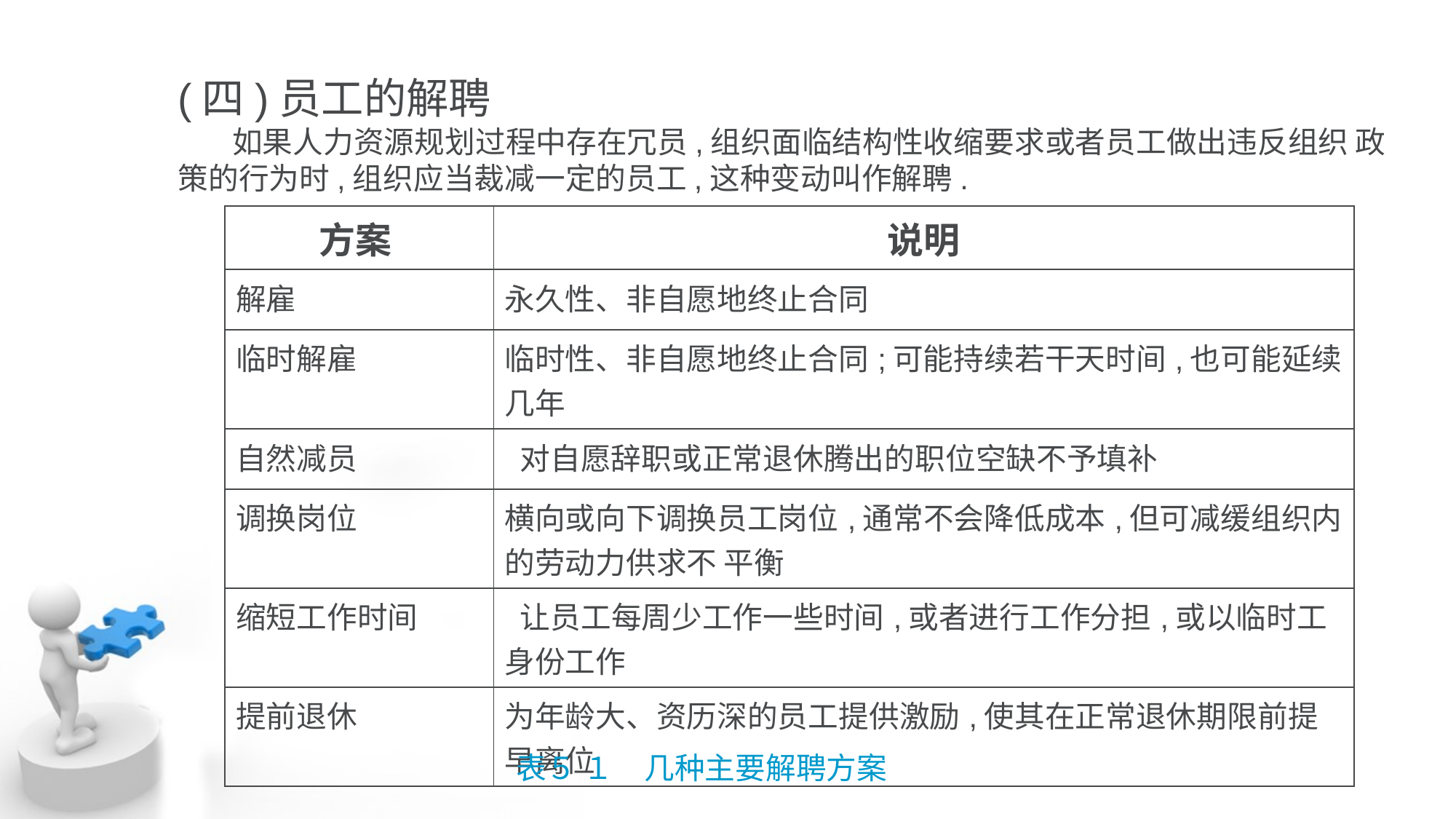

(四)员工的解聘
       如果人力资源规划过程中存在冗员,组织面临结构性收缩要求或者员工做出违反组织 政策的行为时,组织应当裁减一定的员工,这种变动叫作解聘.
| 方案 | 说明 |
| --- | --- |
| 解雇 | 永久性、非自愿地终止合同 |
| 临时解雇 | 临时性、非自愿地终止合同;可能持续若干天时间,也可能延续几年 |
| 自然减员 | 对自愿辞职或正常退休腾出的职位空缺不予填补 |
| 调换岗位 | 横向或向下调换员工岗位,通常不会降低成本,但可减缓组织内的劳动力供求不 平衡 |
| 缩短工作时间 | 让员工每周少工作一些时间,或者进行工作分担,或以临时工身份工作 |
| 提前退休 | 为年龄大、资历深的员工提供激励,使其在正常退休期限前提早离位 |
表５ １　几种主要解聘方案